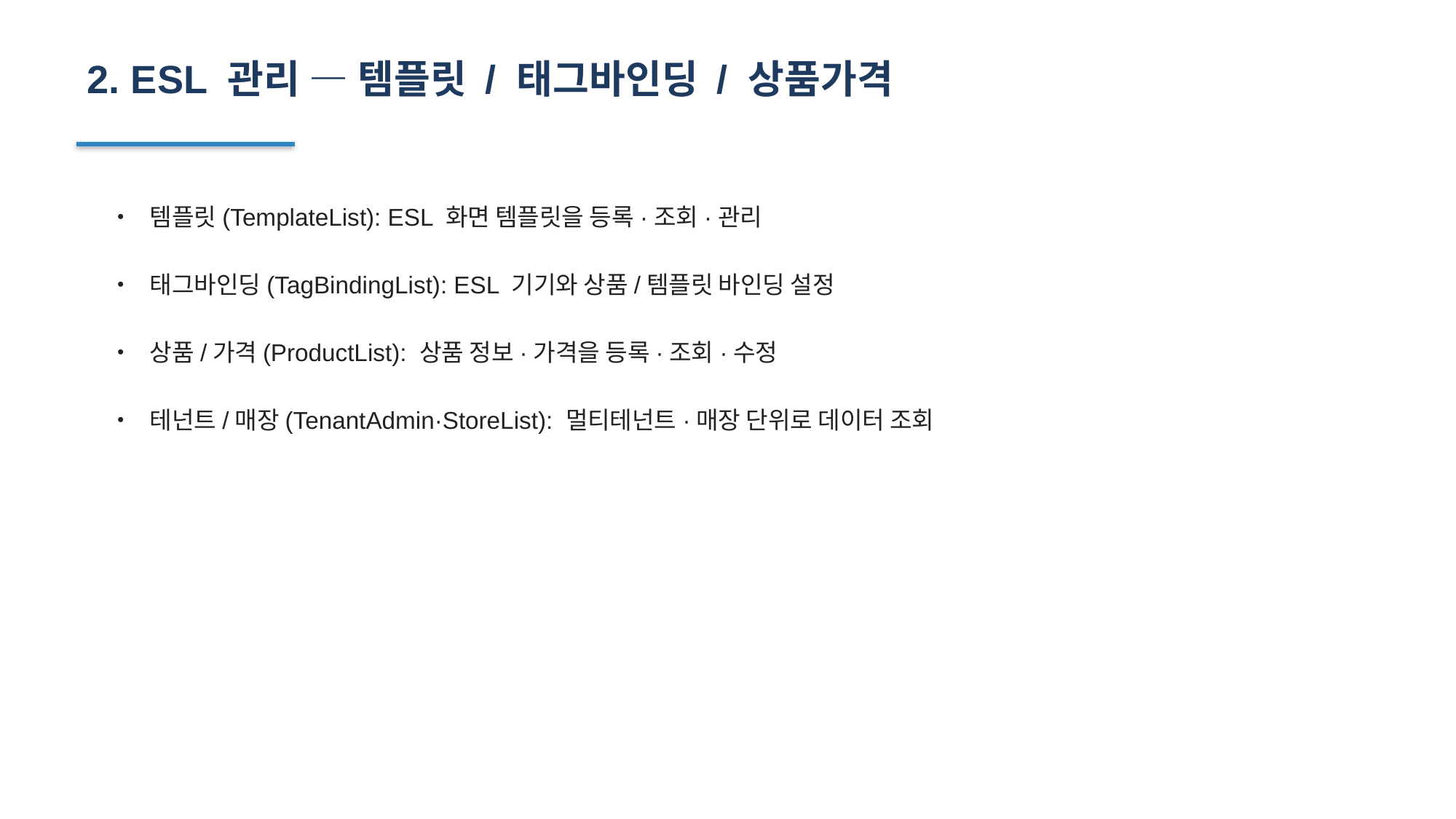

2. ESL 관리 — 템플릿 / 태그바인딩 / 상품가격

•  템플릿(TemplateList): ESL 화면 템플릿을 등록·조회·관리
•  태그바인딩(TagBindingList): ESL 기기와 상품/템플릿 바인딩 설정
•  상품/가격(ProductList): 상품 정보·가격을 등록·조회·수정
•  테넌트/매장(TenantAdmin·StoreList): 멀티테넌트·매장 단위로 데이터 조회